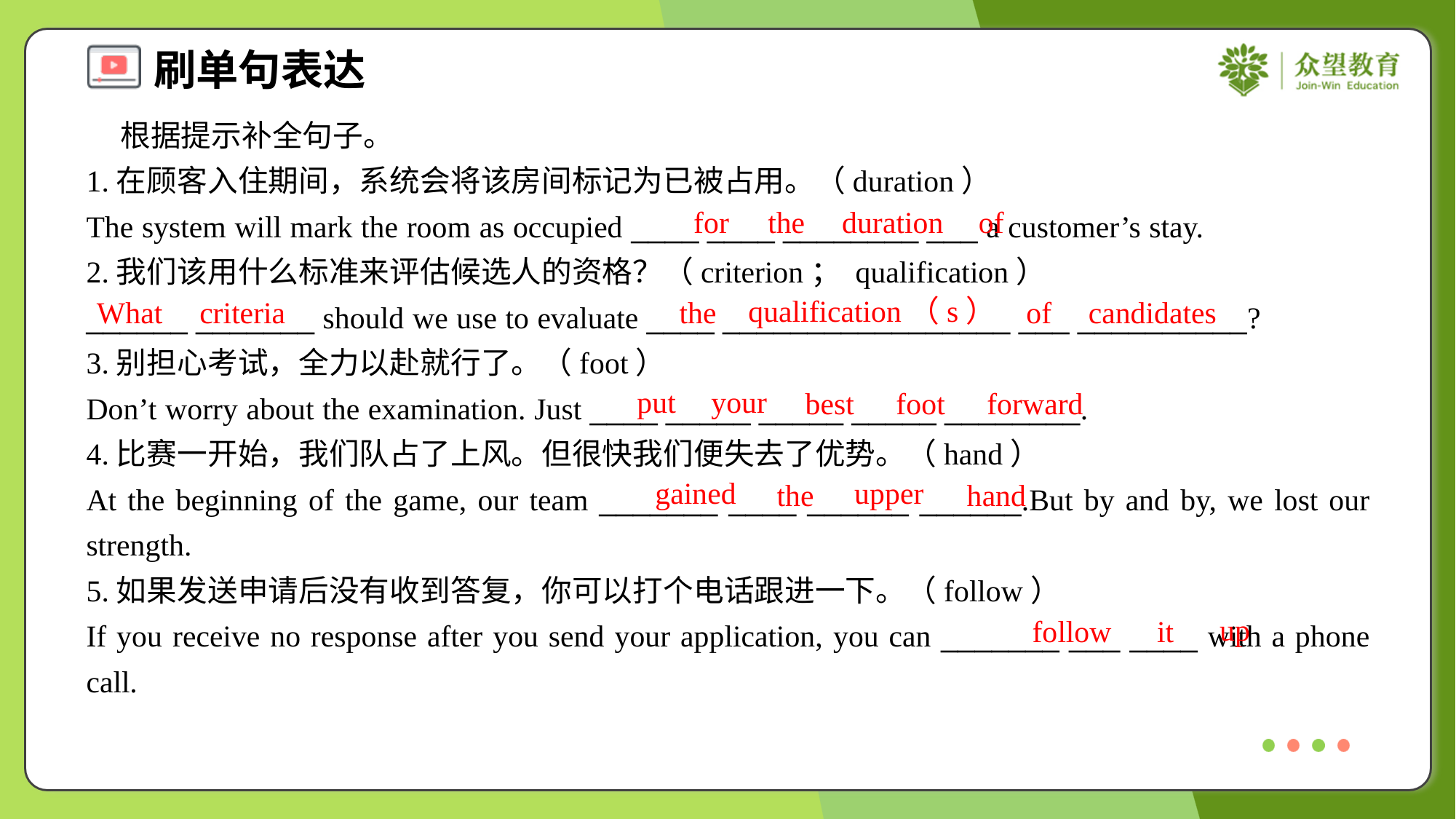

根据提示补全句子。
1.在顾客入住期间，系统会将该房间标记为已被占用。（duration）
The system will mark the room as occupied ____ ____ ________ ___ a customer’s stay.
2.我们该用什么标准来评估候选人的资格？（criterion； qualification）
______ _______ should we use to evaluate ____ _________________ ___ __________?
3.别担心考试，全力以赴就行了。（foot）
Don’t worry about the examination. Just ____ _____ _____ _____ ________.
for
the
duration
of
qualification（s）
What
criteria
the
of
candidates
put
your
best
foot
forward
4.比赛一开始，我们队占了上风。但很快我们便失去了优势。（hand）
At the beginning of the game, our team _______ ____ ______ ______.But by and by, we lost our strength.
gained
upper
the
hand
5.如果发送申请后没有收到答复，你可以打个电话跟进一下。（follow）
If you receive no response after you send your application, you can _______ ___ ____ with a phone call.
up
follow
it